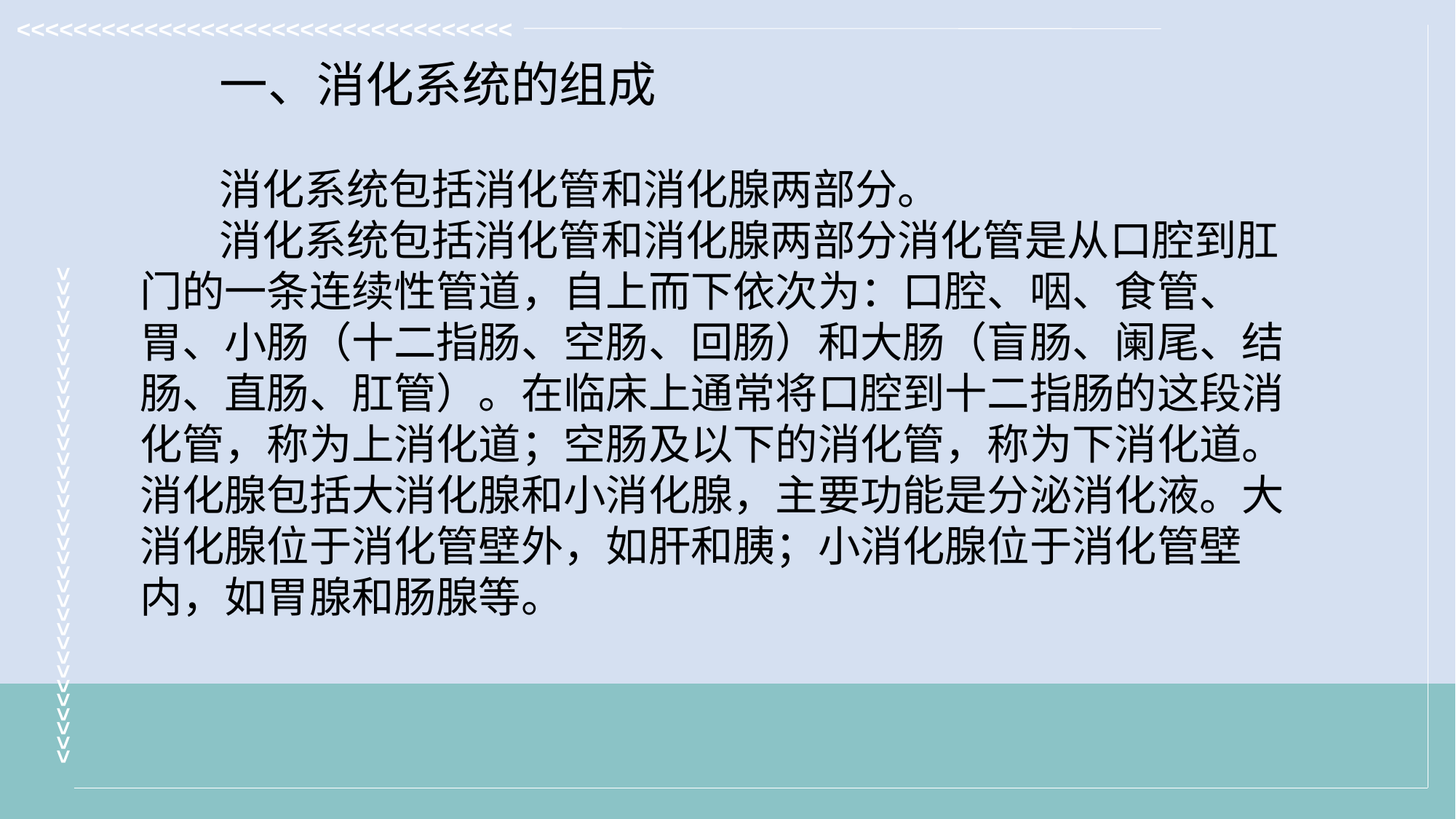

一、消化系统的组成

    消化系统包括消化管和消化腺两部分。
    消化系统包括消化管和消化腺两部分消化管是从口腔到肛门的一条连续性管道，自上而下依次为：口腔、咽、食管、胃、小肠（十二指肠、空肠、回肠）和大肠（盲肠、阑尾、结肠、直肠、肛管）。在临床上通常将口腔到十二指肠的这段消化管，称为上消化道；空肠及以下的消化管，称为下消化道。消化腺包括大消化腺和小消化腺，主要功能是分泌消化液。大消化腺位于消化管壁外，如肝和胰；小消化腺位于消化管壁内，如胃腺和肠腺等。